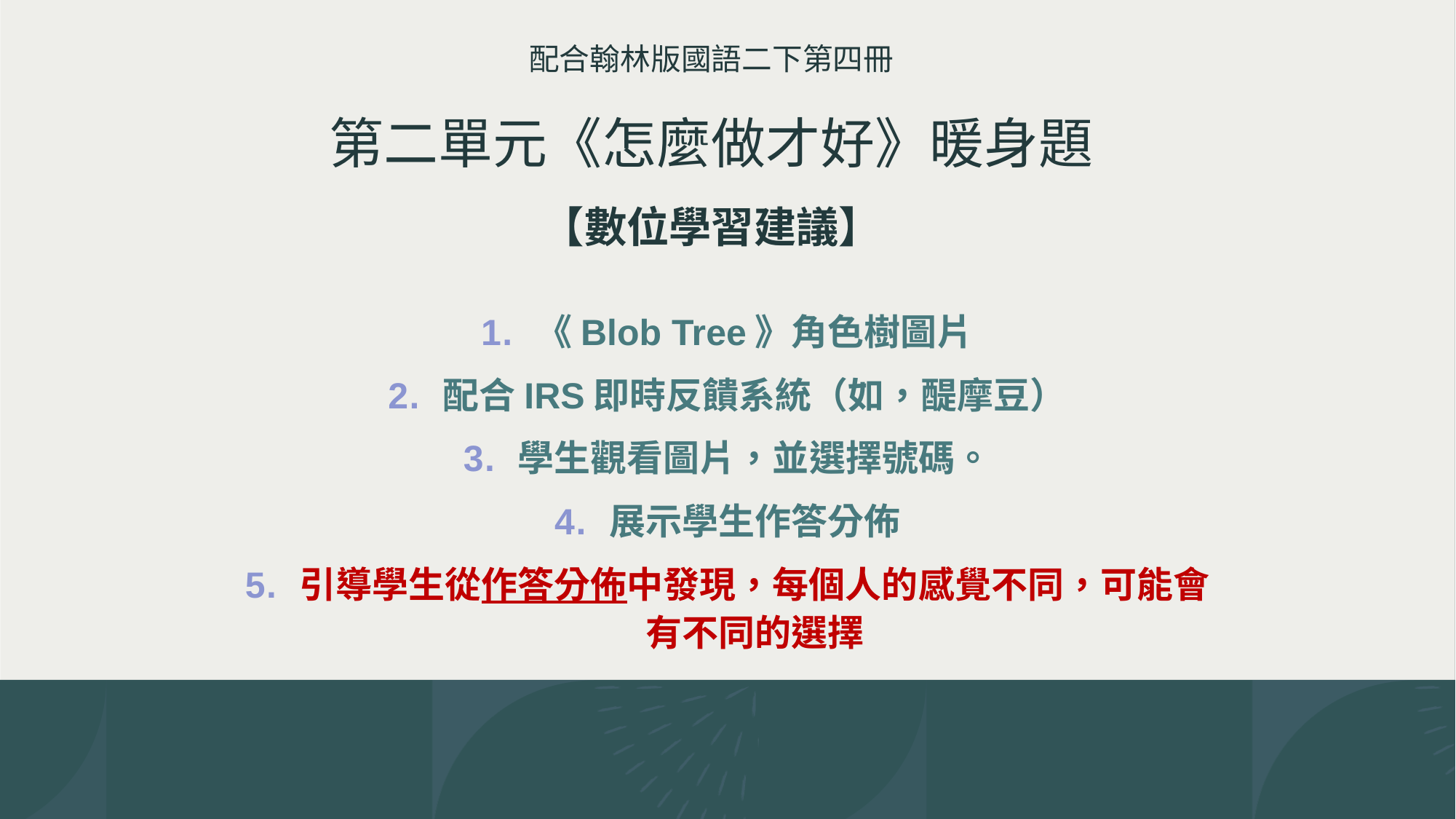

# 配合翰林版國語二下第四冊 第二單元《怎麼做才好》暖身題 【數位學習建議】
《Blob Tree》角色樹圖片
配合IRS即時反饋系統（如，醍摩豆）
學生觀看圖片，並選擇號碼。
展示學生作答分佈
引導學生從作答分佈中發現，每個人的感覺不同，可能會有不同的選擇